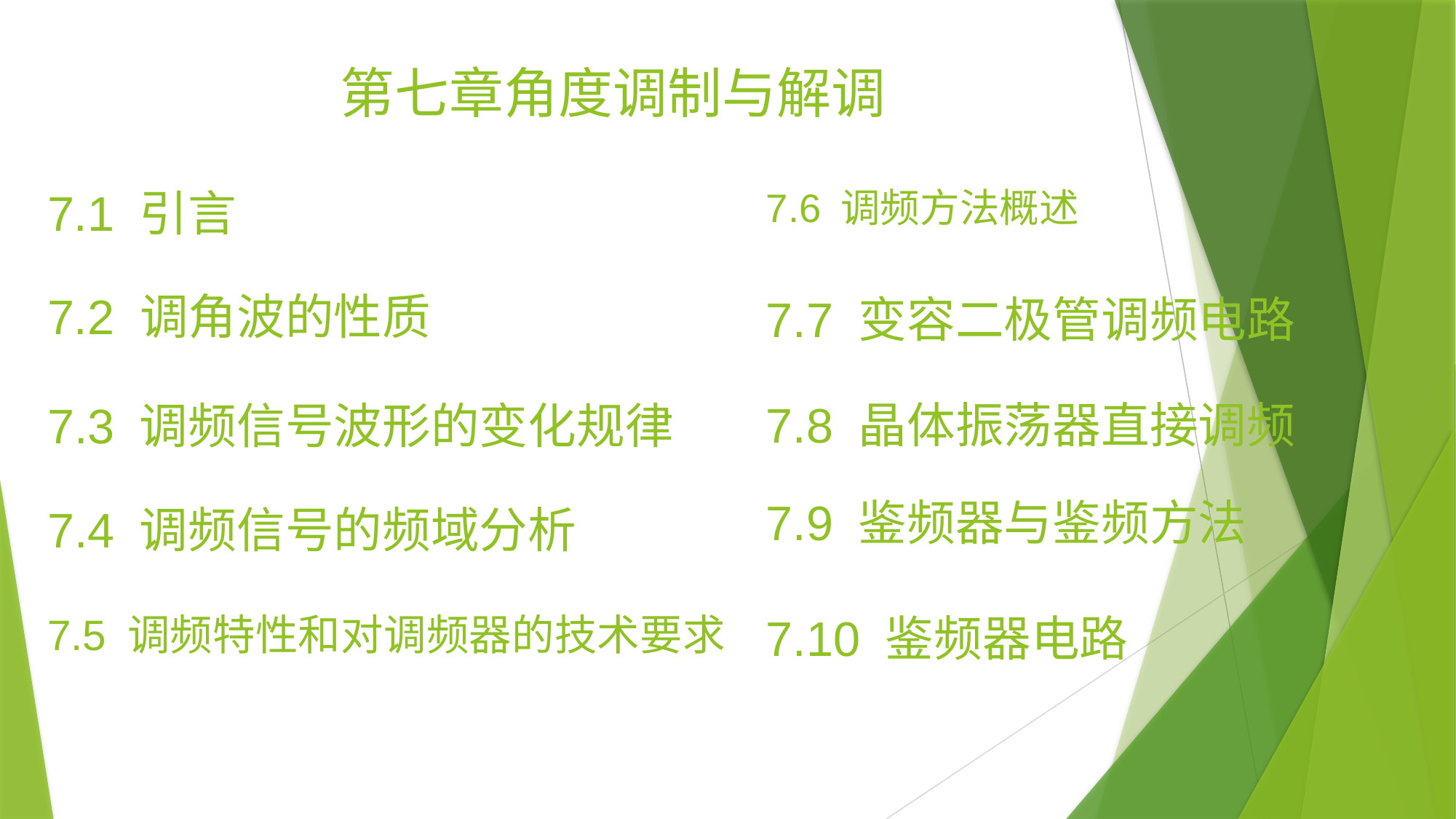

# 第七章角度调制与解调
7.1 引言
7.6 调频方法概述
7.2 调角波的性质
7.7 变容二极管调频电路
7.8 晶体振荡器直接调频
7.3 调频信号波形的变化规律
7.9 鉴频器与鉴频方法
7.4 调频信号的频域分析
7.5 调频特性和对调频器的技术要求
7.10 鉴频器电路